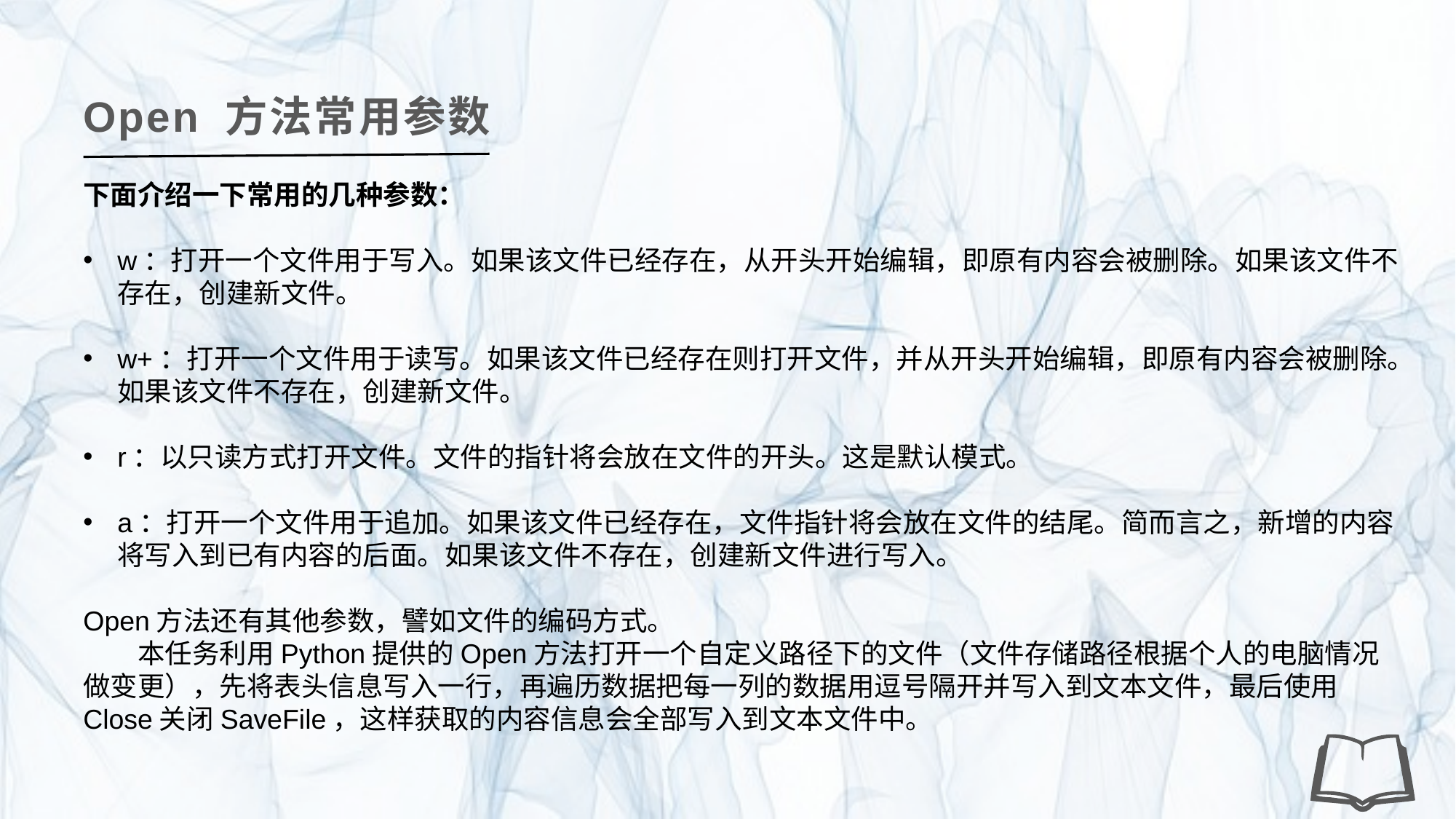

Open 方法常用参数
下面介绍一下常用的几种参数：

w：打开一个文件用于写入。如果该文件已经存在，从开头开始编辑，即原有内容会被删除。如果该文件不存在，创建新文件。

w+：打开一个文件用于读写。如果该文件已经存在则打开文件，并从开头开始编辑，即原有内容会被删除。如果该文件不存在，创建新文件。

r：以只读方式打开文件。文件的指针将会放在文件的开头。这是默认模式。

a：打开一个文件用于追加。如果该文件已经存在，文件指针将会放在文件的结尾。简而言之，新增的内容将写入到已有内容的后面。如果该文件不存在，创建新文件进行写入。

Open方法还有其他参数，譬如文件的编码方式。
本任务利用Python提供的Open方法打开一个自定义路径下的文件（文件存储路径根据个人的电脑情况做变更），先将表头信息写入一行，再遍历数据把每一列的数据用逗号隔开并写入到文本文件，最后使用Close关闭SaveFile，这样获取的内容信息会全部写入到文本文件中。

17